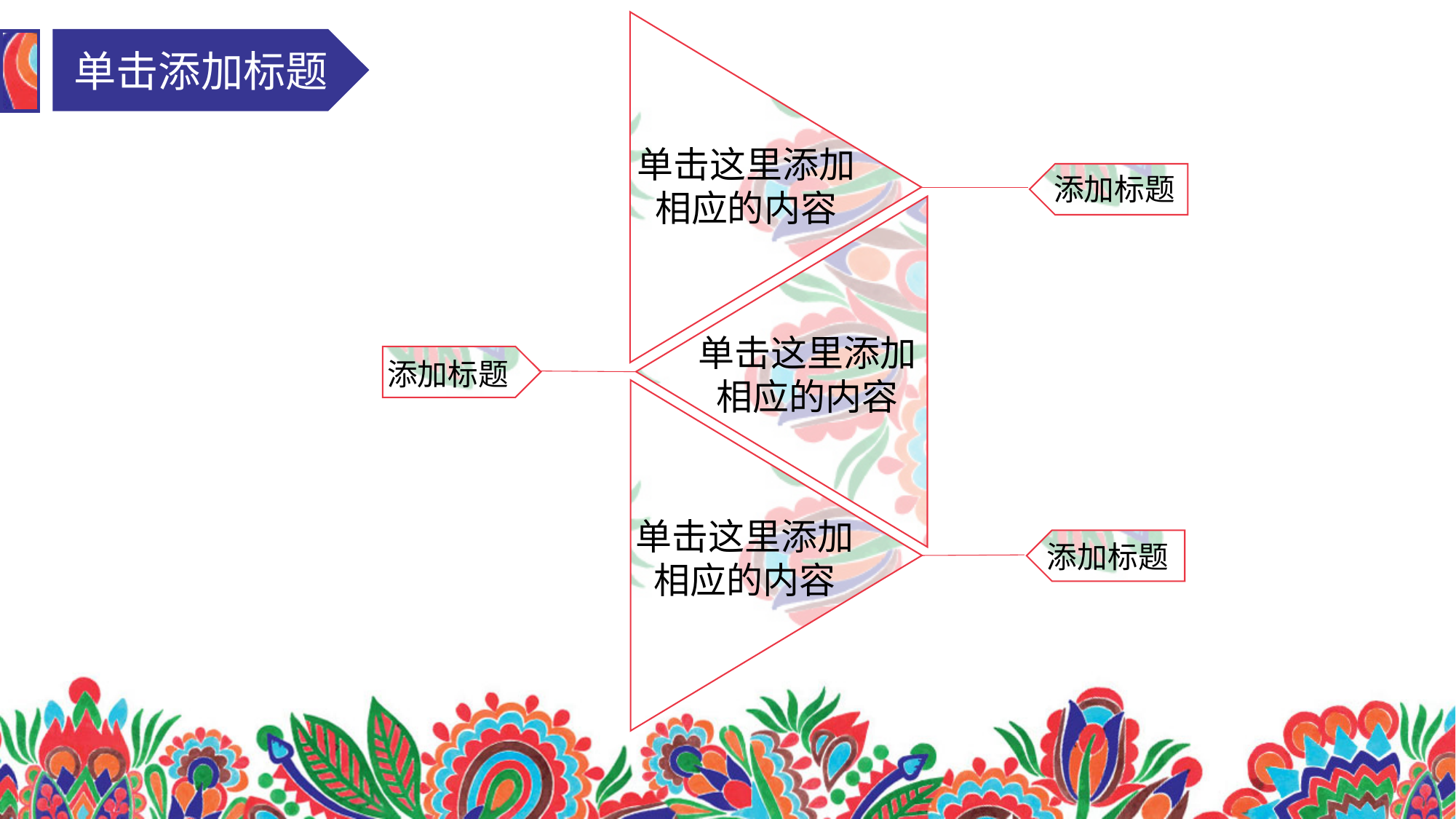

单击添加标题

单击这里添加相应的内容

添加标题

单击这里添加相应的内容

添加标题

单击这里添加相应的内容

添加标题